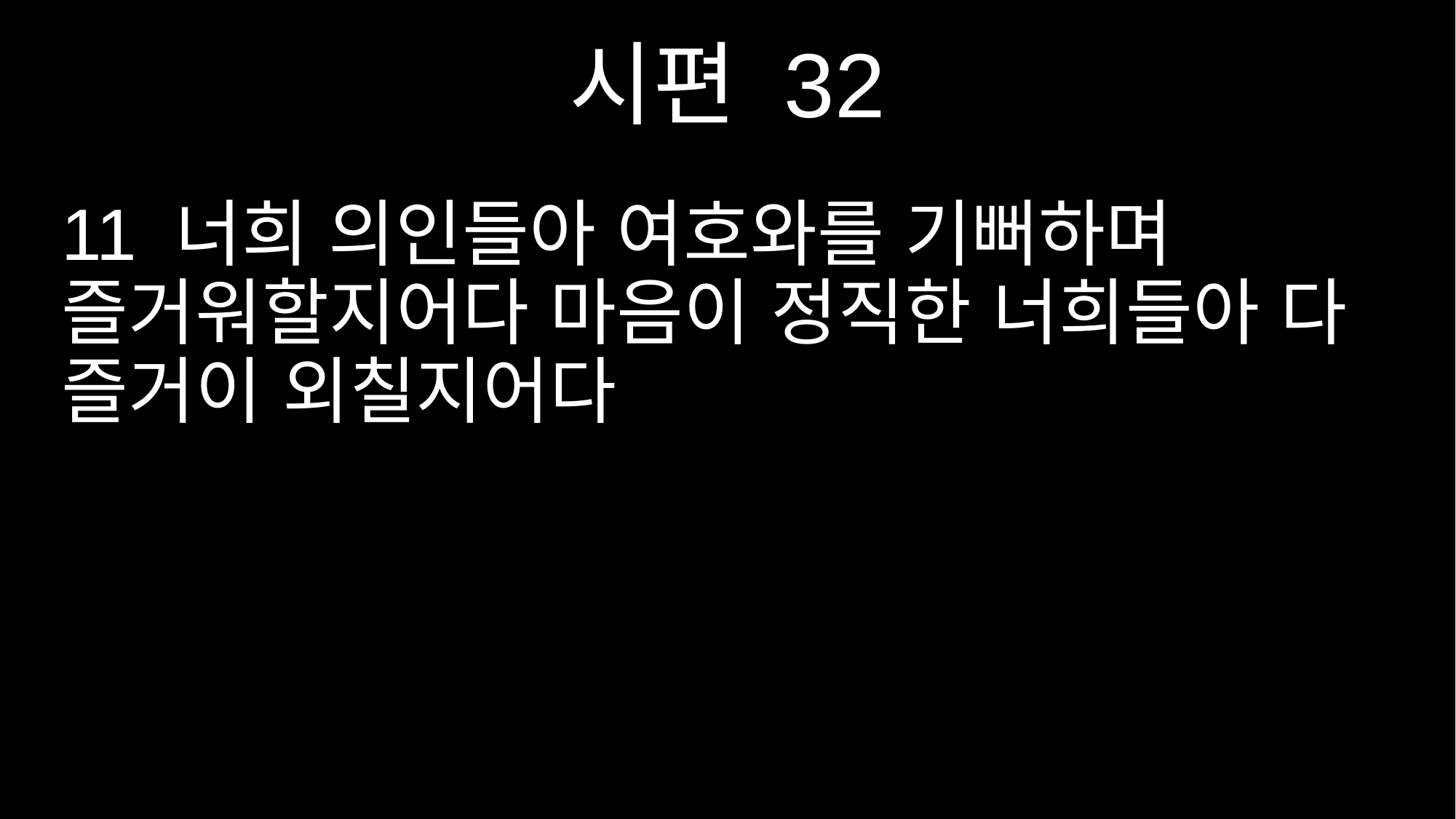

시편 32
11 너희 의인들아 여호와를 기뻐하며 즐거워할지어다 마음이 정직한 너희들아 다 즐거이 외칠지어다